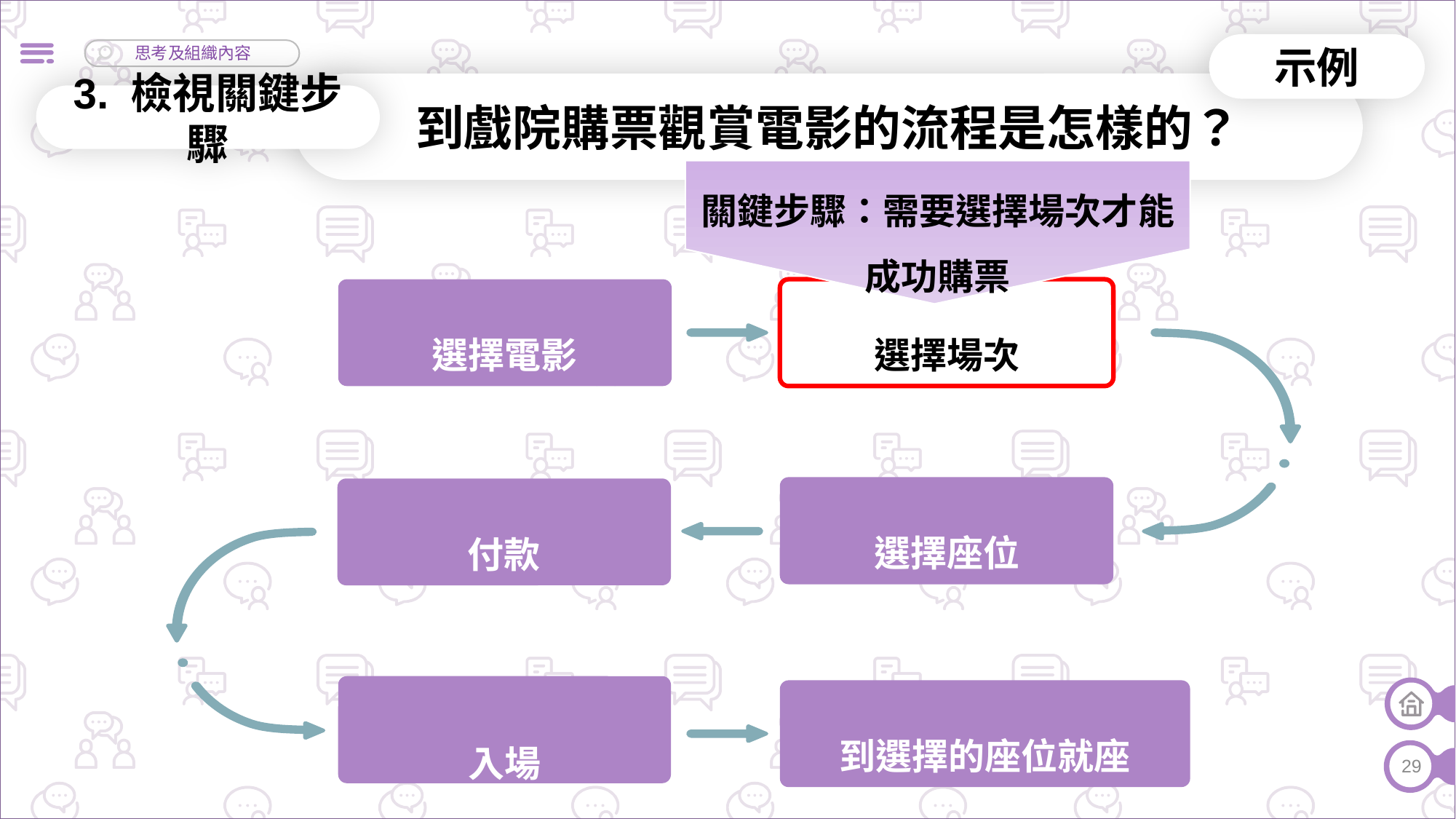

示例
到戲院購票觀賞電影的流程是怎樣的？
3. 檢視關鍵步驟
關鍵步驟：需要選擇場次才能成功購票
選擇電影
選擇場次

選擇座位
付款

入場
到選擇的座位就座

29